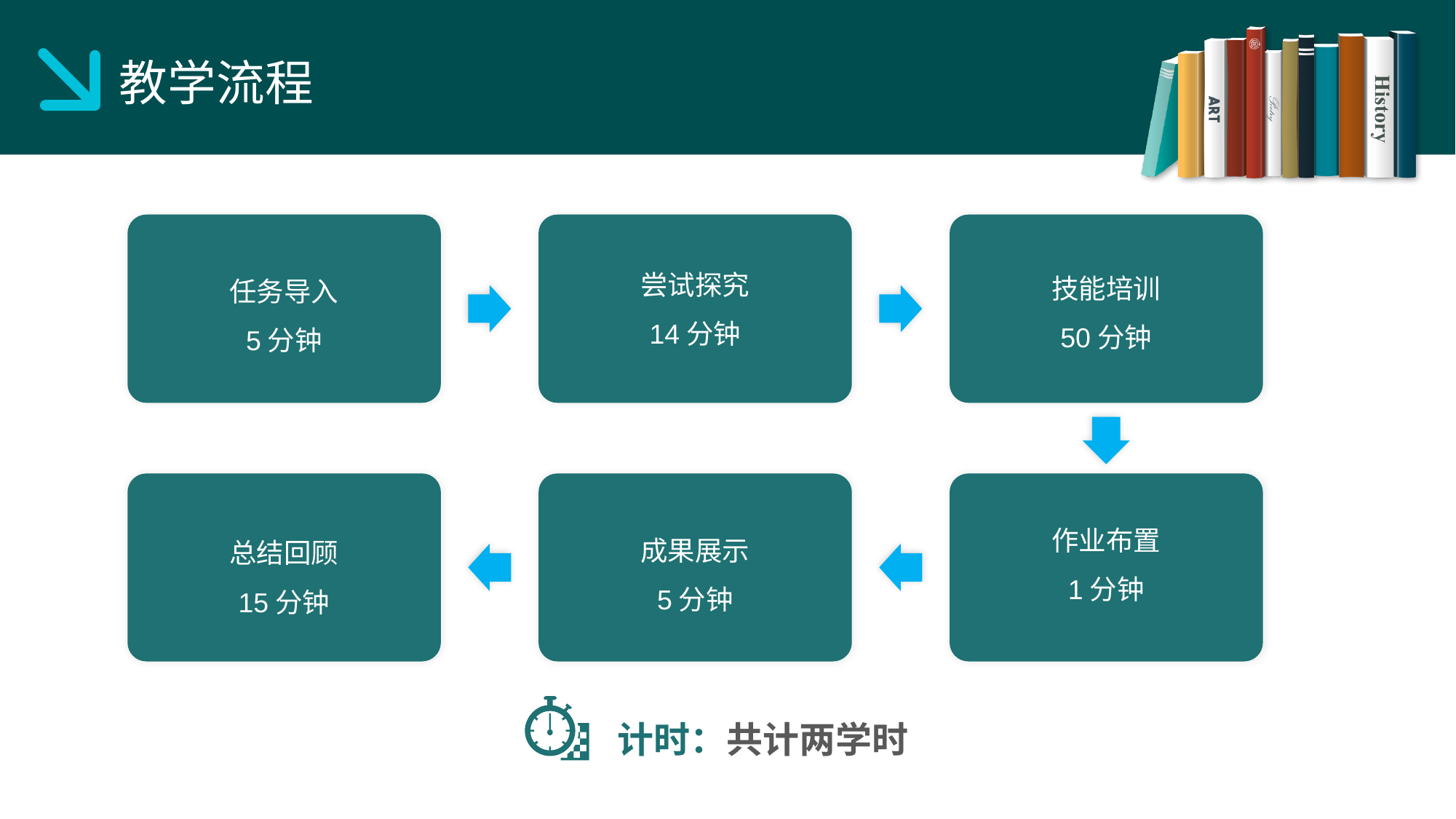

教学流程

任务导入
5分钟

尝试探究
14分钟

技能培训
50分钟

成果展示
5分钟

总结回顾
15分钟

作业布置
1分钟

计时：共计两学时